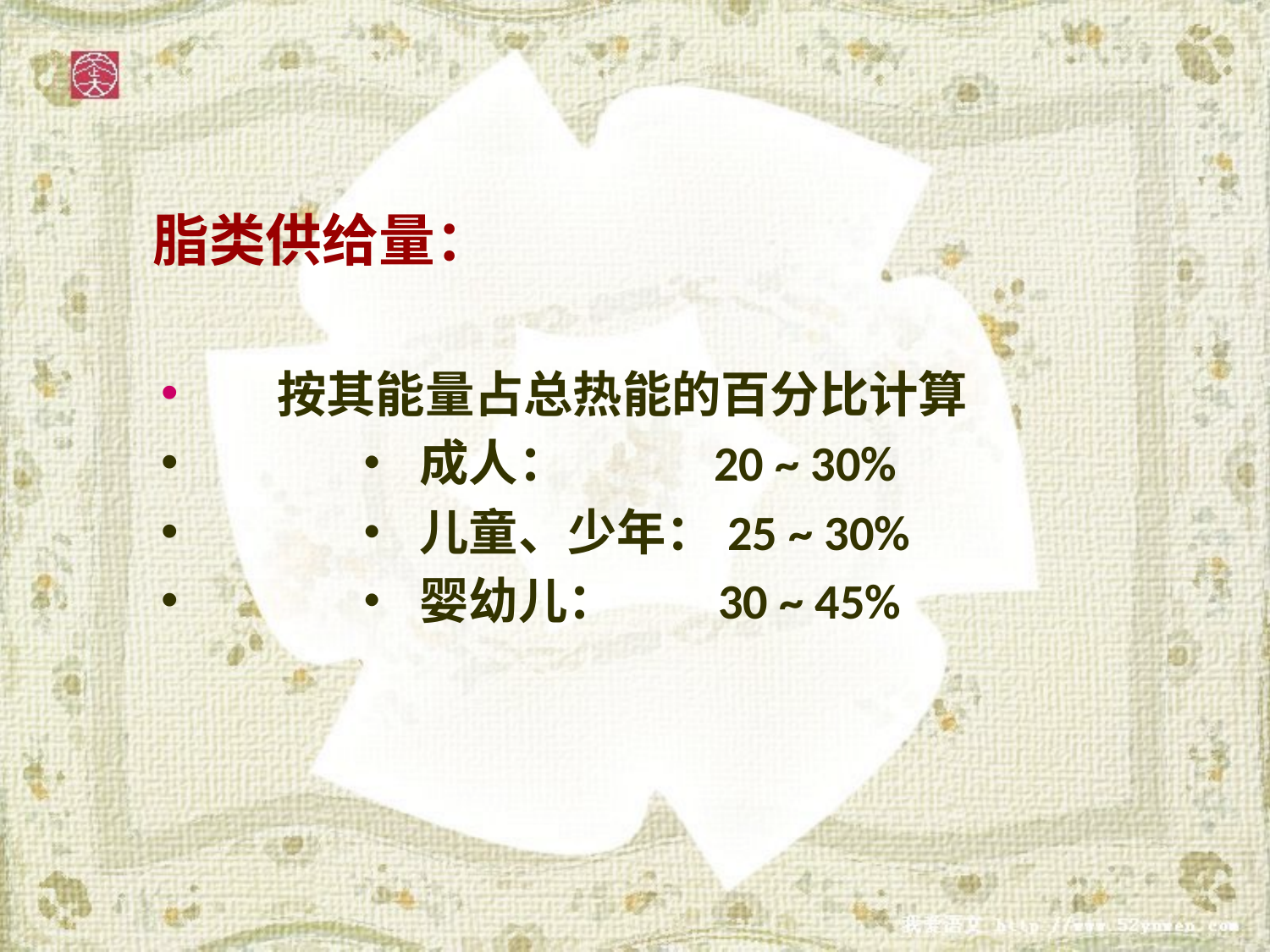

# 脂类供给量：

     按其能量占总热能的百分比计算
	 • 成人：            20 ~ 30%
	 • 儿童、少年：25 ~ 30%
	 • 婴幼儿：        30 ~ 45%